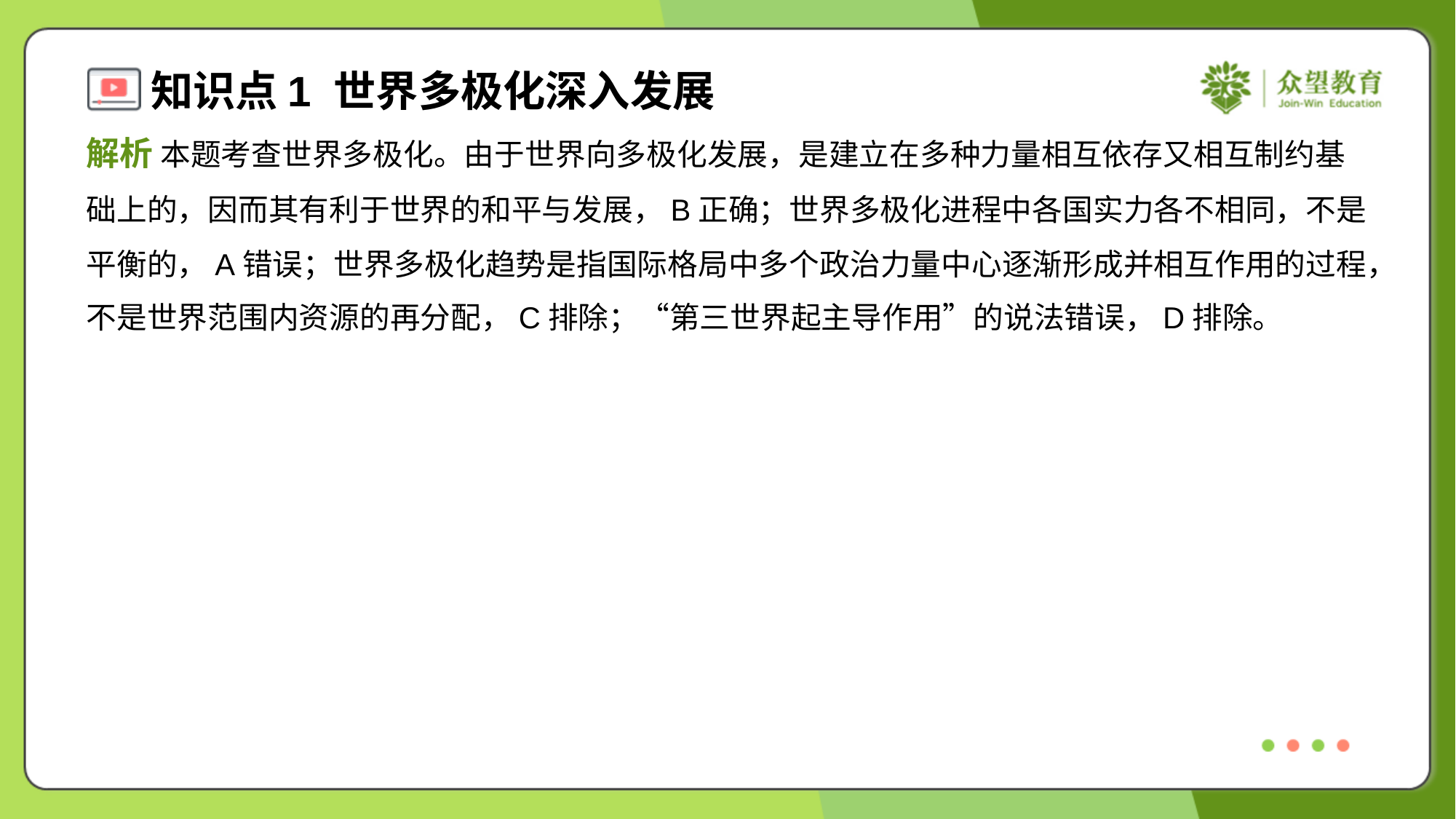

解析 本题考查世界多极化。由于世界向多极化发展，是建立在多种力量相互依存又相互制约基
础上的，因而其有利于世界的和平与发展，B正确；世界多极化进程中各国实力各不相同，不是
平衡的，A错误；世界多极化趋势是指国际格局中多个政治力量中心逐渐形成并相互作用的过程，
不是世界范围内资源的再分配，C排除；“第三世界起主导作用”的说法错误，D排除。